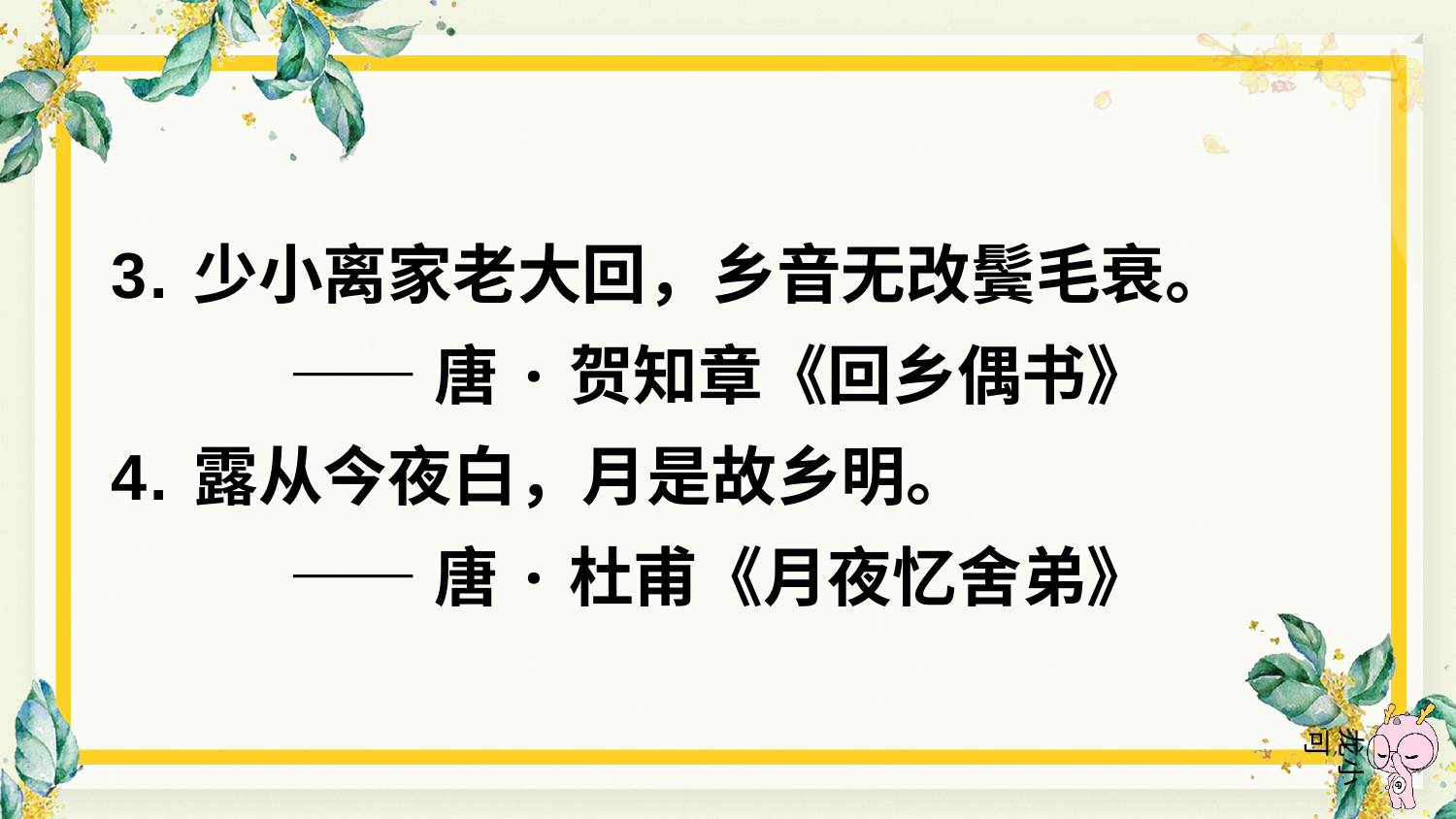

少小离家老大回，乡音无改鬓毛衰。
            ——唐·贺知章《回乡偶书》
露从今夜白，月是故乡明。
            ——唐·杜甫《月夜忆舍弟》